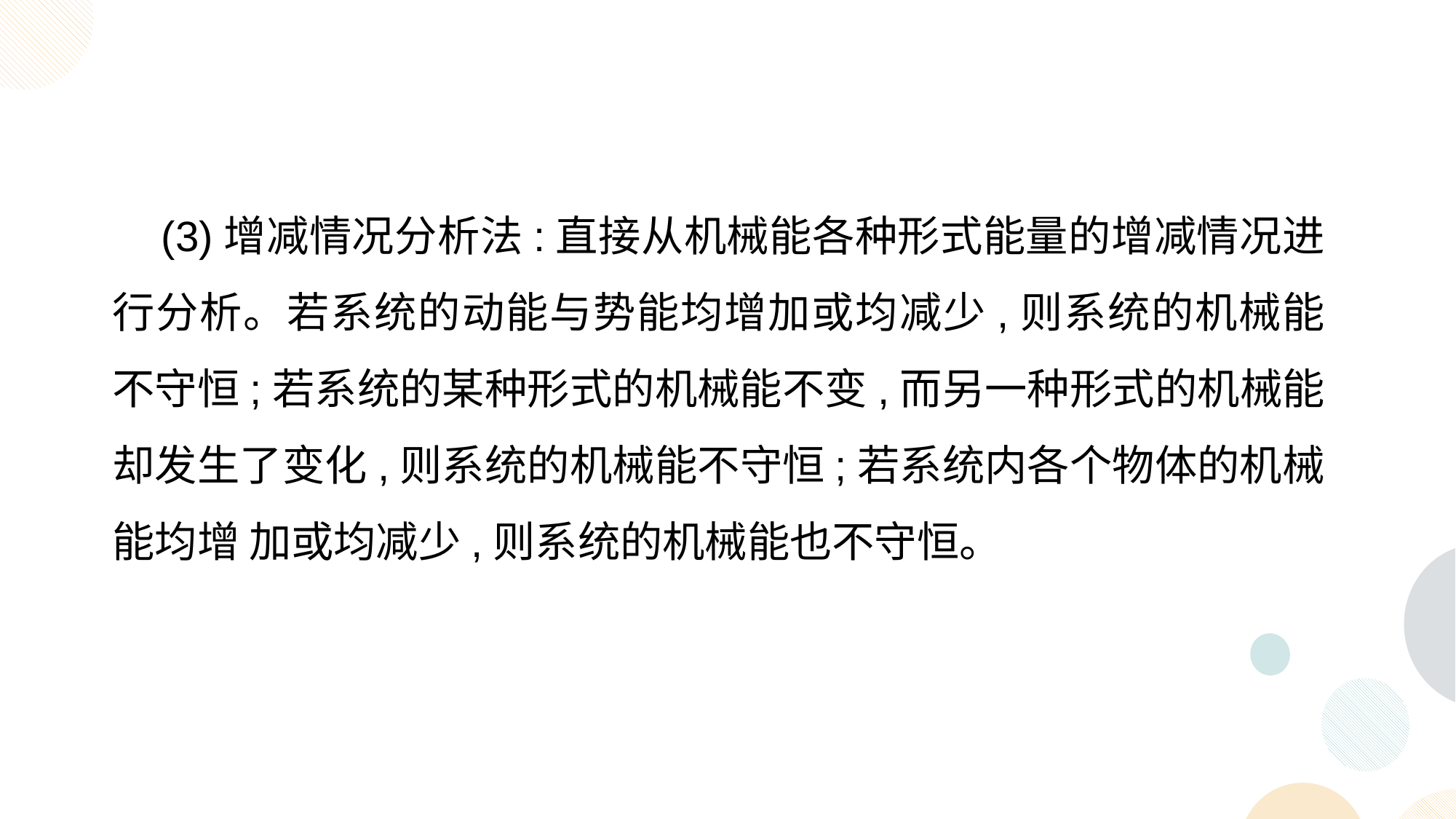

(3)增减情况分析法:直接从机械能各种形式能量的增减情况进行分析。若系统的动能与势能均增加或均减少,则系统的机械能不守恒;若系统的某种形式的机械能不变,而另一种形式的机械能却发生了变化,则系统的机械能不守恒;若系统内各个物体的机械能均增 加或均减少,则系统的机械能也不守恒。